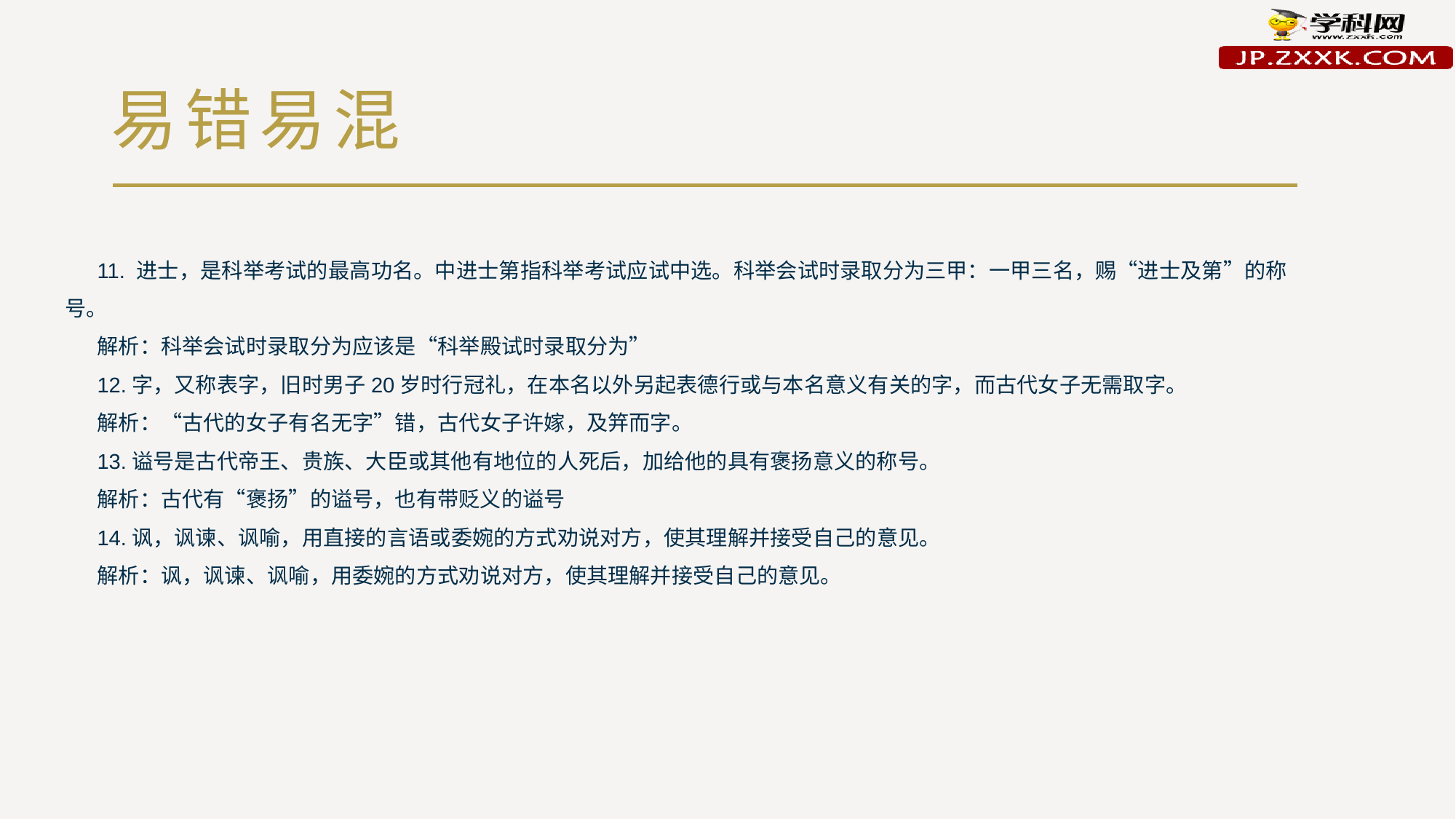

# 易错易混
11. 进士，是科举考试的最高功名。中进士第指科举考试应试中选。科举会试时录取分为三甲：一甲三名，赐“进士及第”的称号。
解析：科举会试时录取分为应该是“科举殿试时录取分为”
12.字，又称表字，旧时男子20岁时行冠礼，在本名以外另起表德行或与本名意义有关的字，而古代女子无需取字。
解析：“古代的女子有名无字”错，古代女子许嫁，及笄而字。
13.谥号是古代帝王、贵族、大臣或其他有地位的人死后，加给他的具有褒扬意义的称号。
解析：古代有“褒扬”的谥号，也有带贬义的谥号
14.讽，讽谏、讽喻，用直接的言语或委婉的方式劝说对方，使其理解并接受自己的意见。
解析：讽，讽谏、讽喻，用委婉的方式劝说对方，使其理解并接受自己的意见。